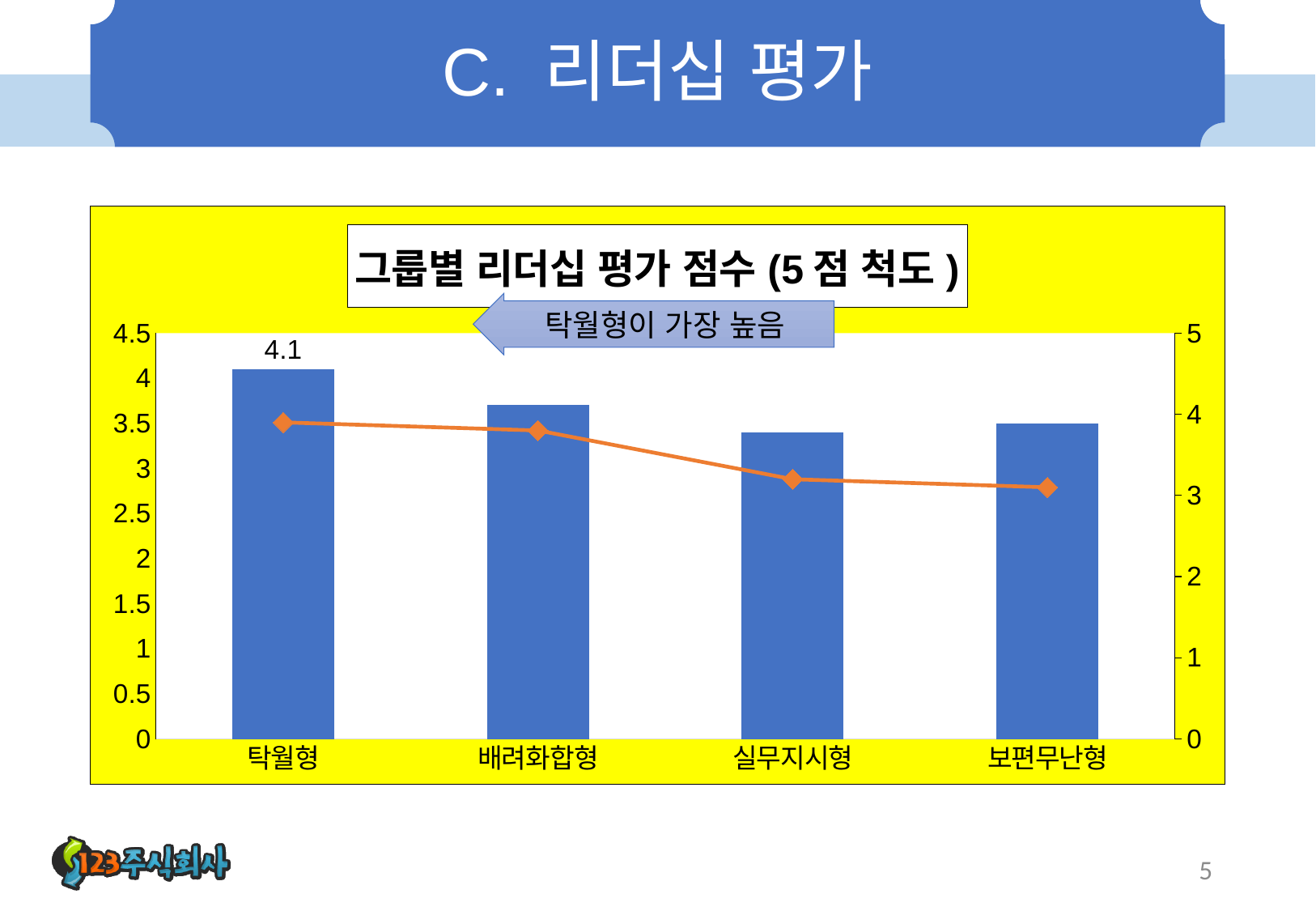

# C. 리더십 평가

### Chart: 그룹별 리더십 평가 점수(5점 척도)

| Category | 조직내 | 조직외 |
|---|---|---|
| 탁월형 | 4.1 | 3.9 |
| 배려화합형 | 3.7 | 3.8 |
| 실무지시형 | 3.4 | 3.2 |
| 보편무난형 | 3.5 | 3.1 |
탁월형이 가장 높음
5